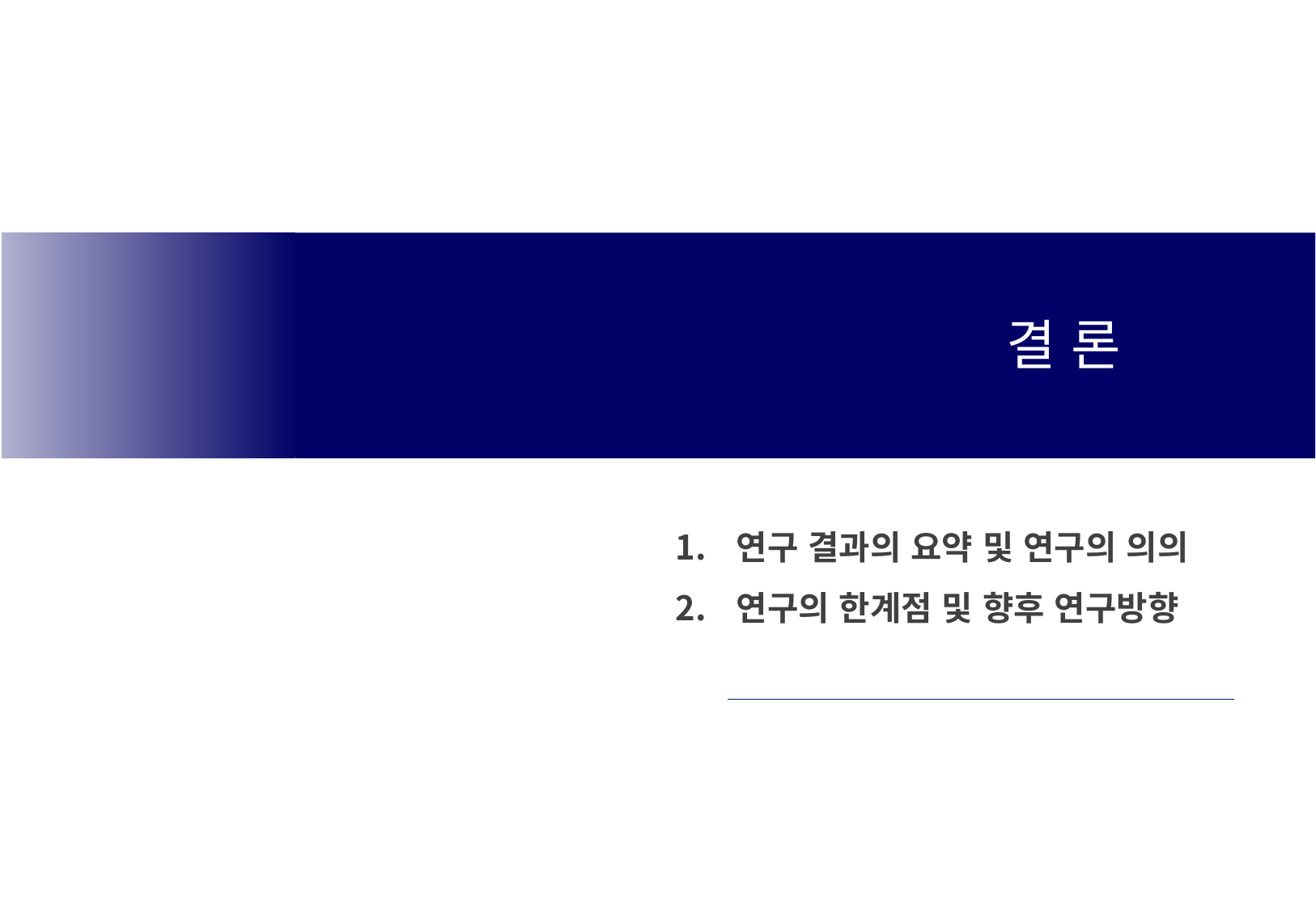

결 론
연구 결과의 요약 및 연구의 의의
연구의 한계점 및 향후 연구방향